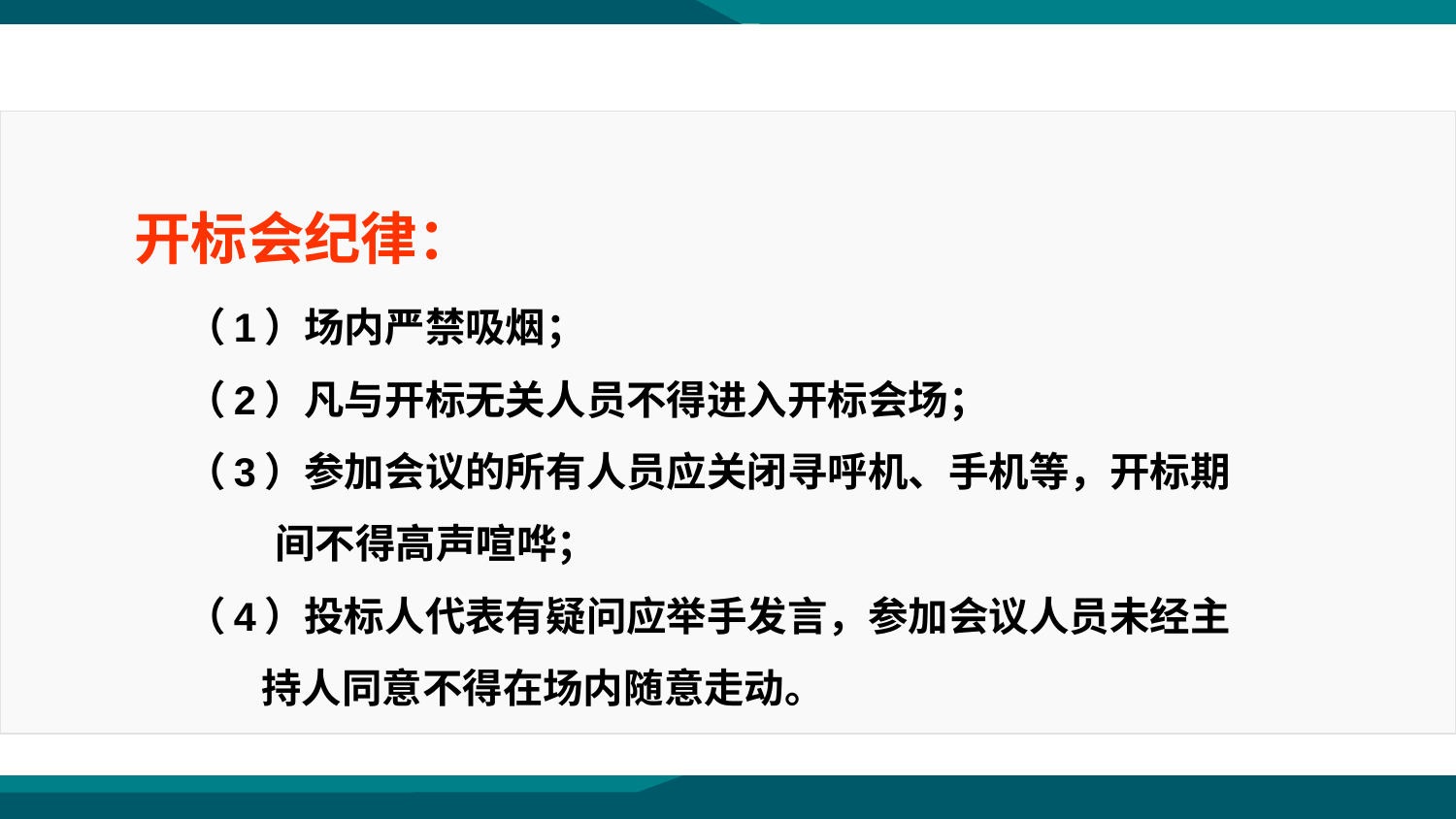

开标会纪律：
（1）场内严禁吸烟；
（2）凡与开标无关人员不得进入开标会场；
（3）参加会议的所有人员应关闭寻呼机、手机等，开标期
　　 间不得高声喧哗；
（4）投标人代表有疑问应举手发言，参加会议人员未经主
 　  持人同意不得在场内随意走动。